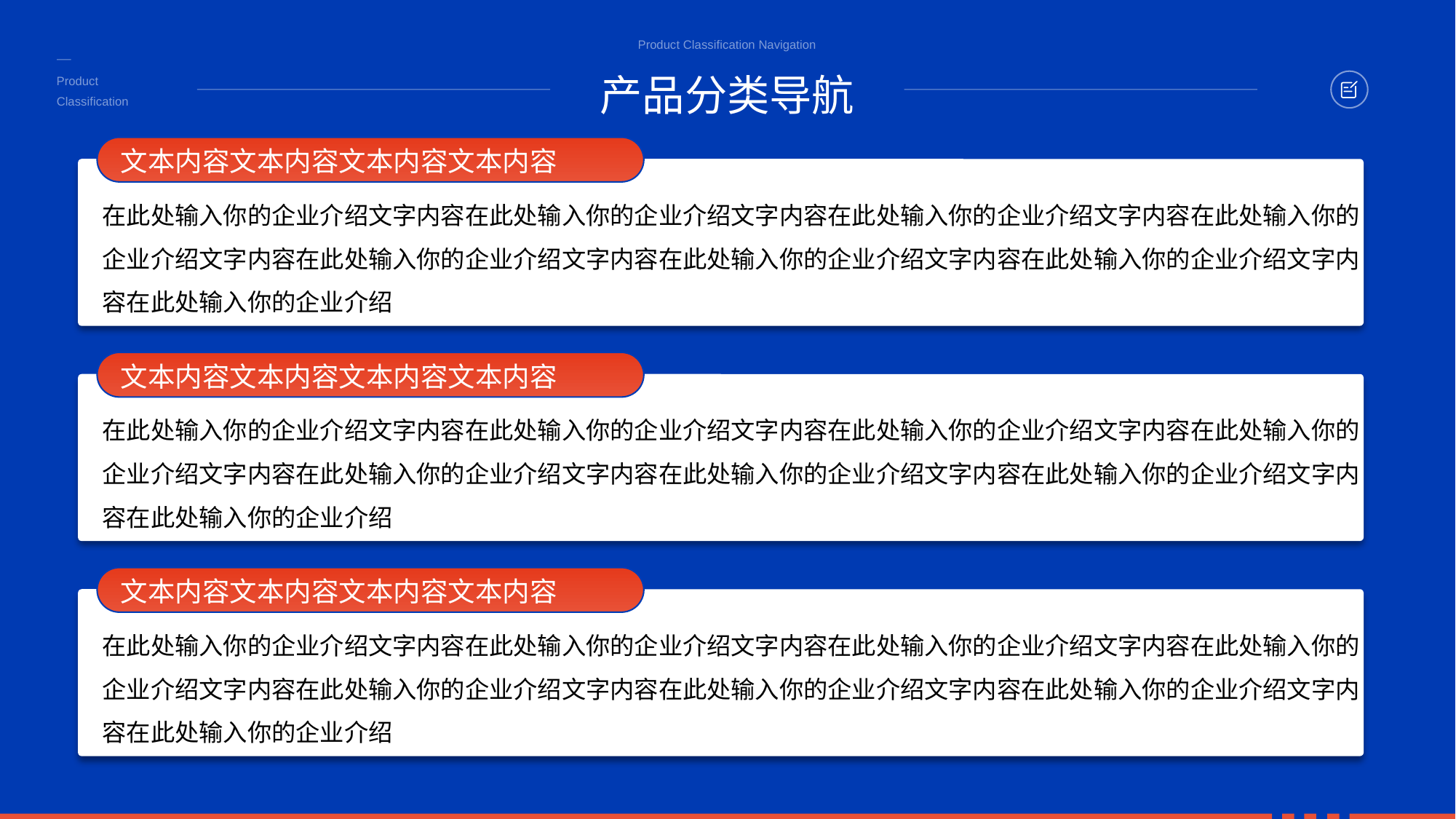

Product Classification Navigation
产品分类导航
Product

Classification

文本内容文本内容文本内容文本内容

在此处输入你的企业介绍文字内容在此处输入你的企业介绍文字内容在此处输入你的企业介绍文字内容在此处输入你的企业介绍文字内容在此处输入你的企业介绍文字内容在此处输入你的企业介绍文字内容在此处输入你的企业介绍文字内容在此处输入你的企业介绍

文本内容文本内容文本内容文本内容

在此处输入你的企业介绍文字内容在此处输入你的企业介绍文字内容在此处输入你的企业介绍文字内容在此处输入你的企业介绍文字内容在此处输入你的企业介绍文字内容在此处输入你的企业介绍文字内容在此处输入你的企业介绍文字内容在此处输入你的企业介绍

文本内容文本内容文本内容文本内容

在此处输入你的企业介绍文字内容在此处输入你的企业介绍文字内容在此处输入你的企业介绍文字内容在此处输入你的企业介绍文字内容在此处输入你的企业介绍文字内容在此处输入你的企业介绍文字内容在此处输入你的企业介绍文字内容在此处输入你的企业介绍